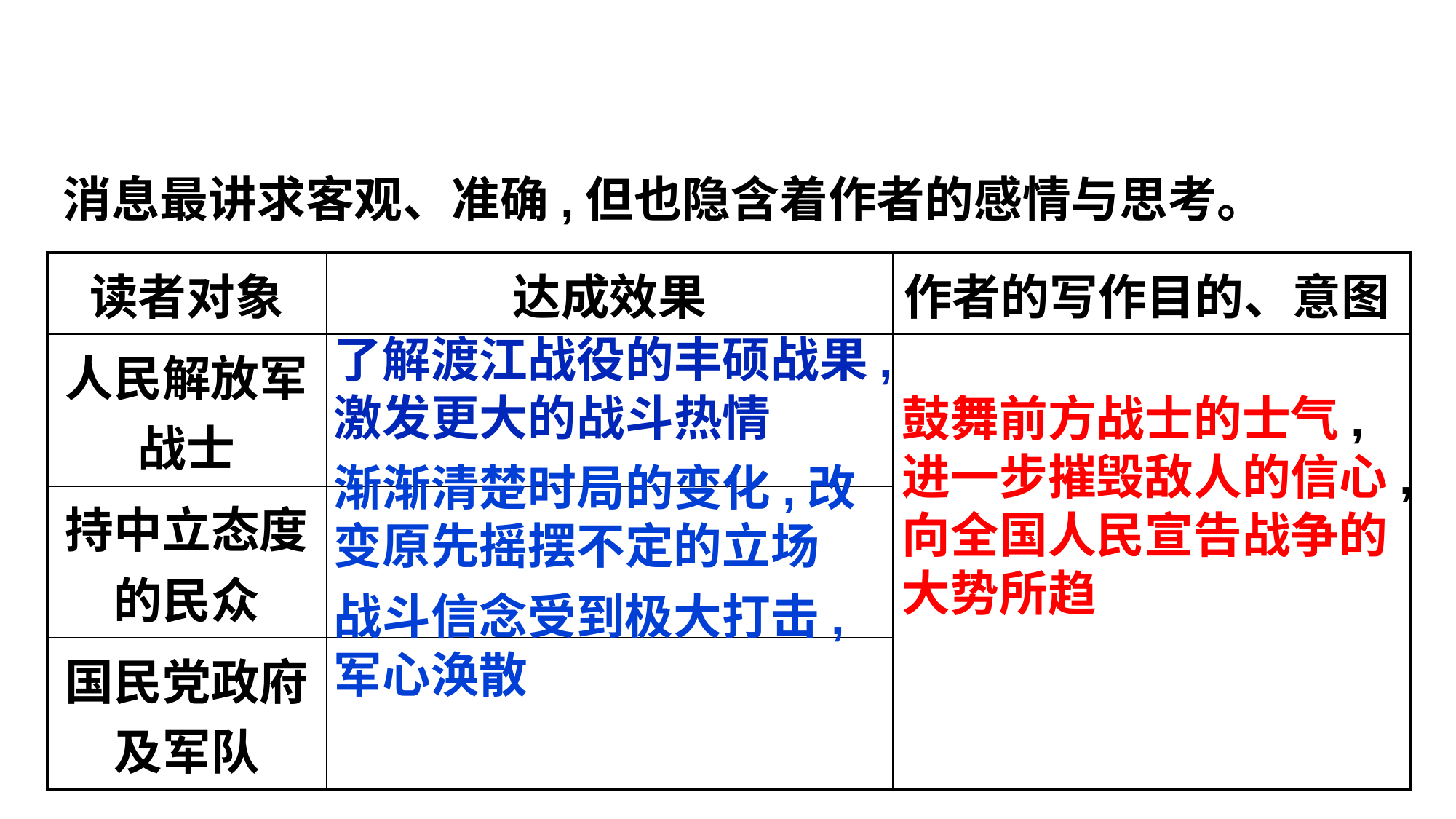

消息最讲求客观、准确,但也隐含着作者的感情与思考。
| 读者对象 | 达成效果 | 作者的写作目的、意图 |
| --- | --- | --- |
| 人民解放军战士 |  |  |
| 持中立态度的民众 |  |  |
| 国民党政府及军队 |  |  |
了解渡江战役的丰硕战果,激发更大的战斗热情

鼓舞前方战士的士气,进一步摧毁敌人的信心,向全国人民宣告战争的大势所趋
渐渐清楚时局的变化,改变原先摇摆不定的立场
战斗信念受到极大打击,军心涣散